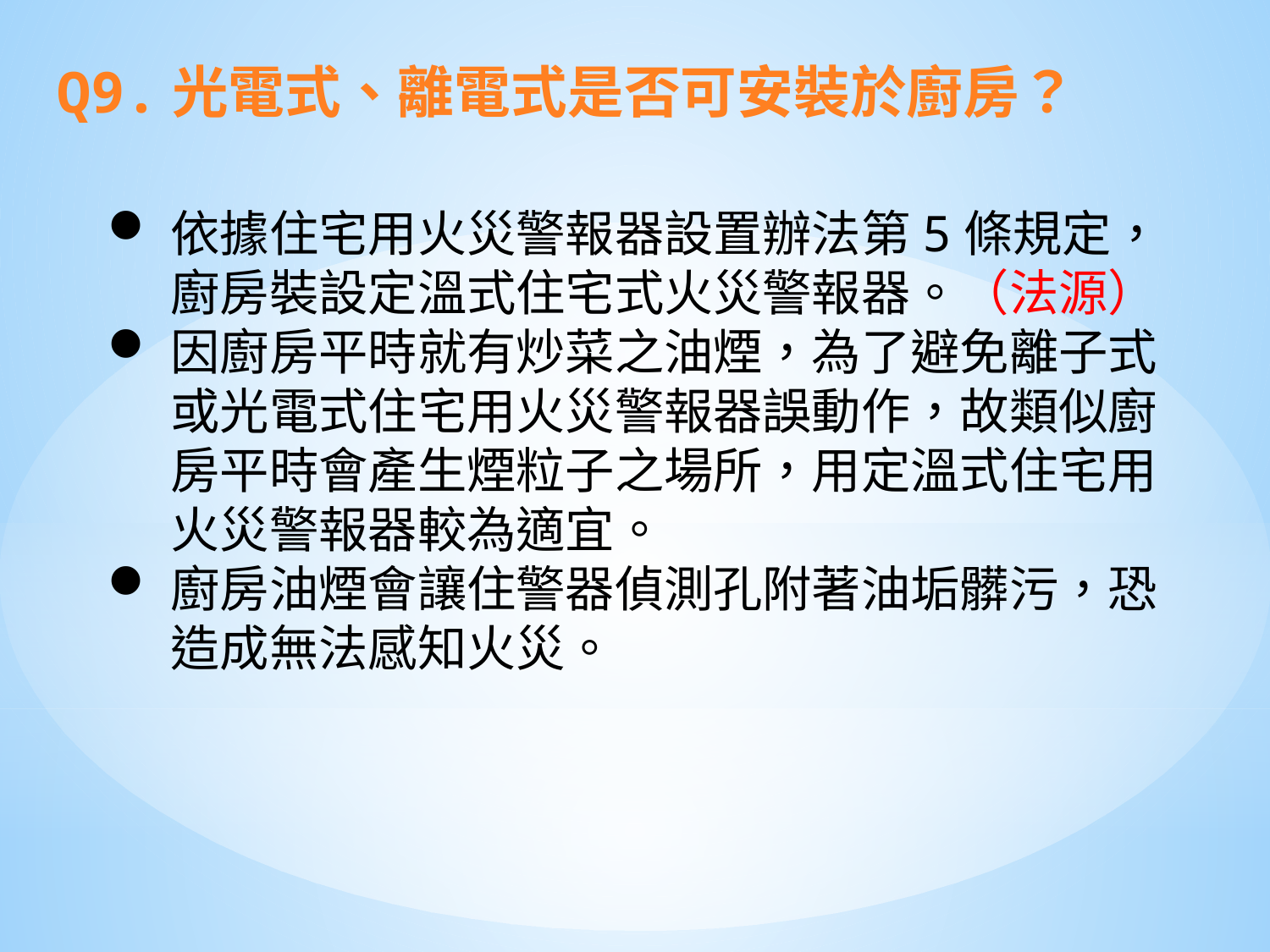

Q9.光電式、離電式是否可安裝於廚房？
依據住宅用火災警報器設置辦法第5條規定，廚房裝設定溫式住宅式火災警報器。（法源）
因廚房平時就有炒菜之油煙，為了避免離子式或光電式住宅用火災警報器誤動作，故類似廚房平時會產生煙粒子之場所，用定溫式住宅用火災警報器較為適宜。
廚房油煙會讓住警器偵測孔附著油垢髒污，恐造成無法感知火災。